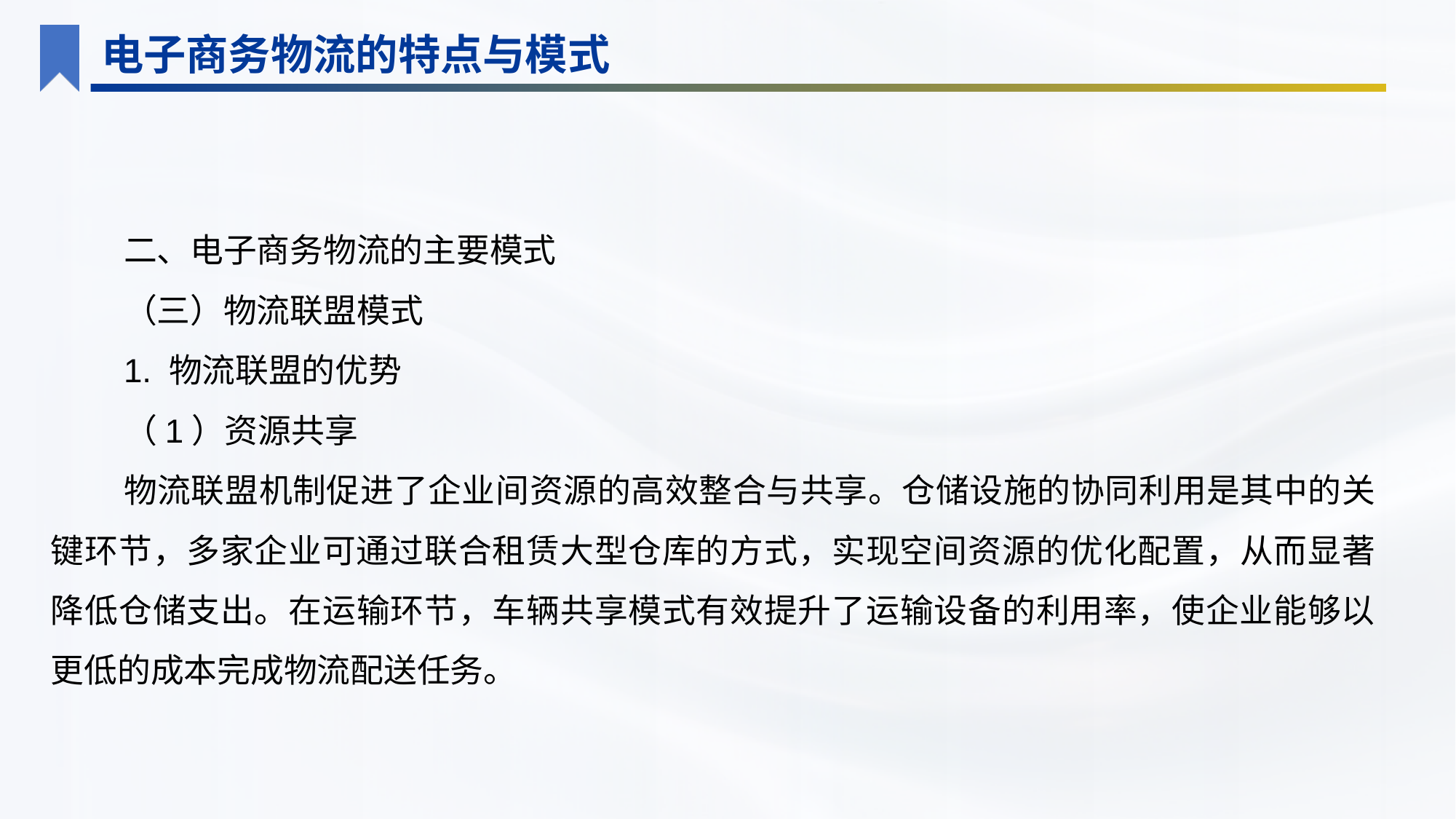

电子商务物流的特点与模式
二、电子商务物流的主要模式
（三）物流联盟模式
1. 物流联盟的优势
（1）资源共享
物流联盟机制促进了企业间资源的高效整合与共享。仓储设施的协同利用是其中的关键环节，多家企业可通过联合租赁大型仓库的方式，实现空间资源的优化配置，从而显著降低仓储支出。在运输环节，车辆共享模式有效提升了运输设备的利用率，使企业能够以更低的成本完成物流配送任务。